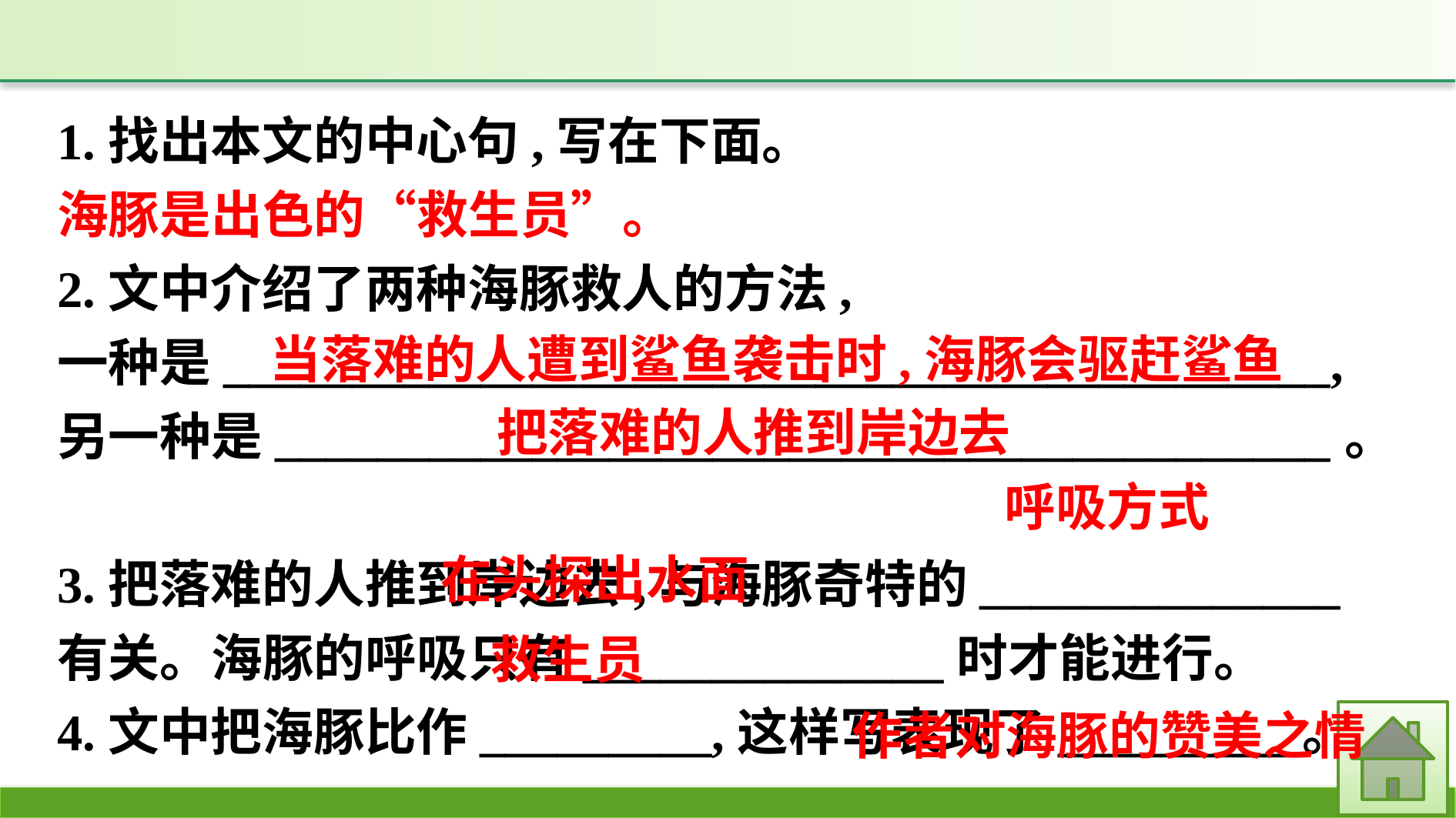

1.找出本文的中心句,写在下面。
海豚是出色的“救生员”。
2.文中介绍了两种海豚救人的方法,
一种是___________________________________________,
另一种是_________________________________________。
3.把落难的人推到岸边去,与海豚奇特的______________有关。海豚的呼吸只有______________时才能进行。
4.文中把海豚比作_________,这样写表现了_________。
当落难的人遭到鲨鱼袭击时,海豚会驱赶鲨鱼
把落难的人推到岸边去
呼吸方式
在头探出水面
救生员
作者对海豚的赞美之情